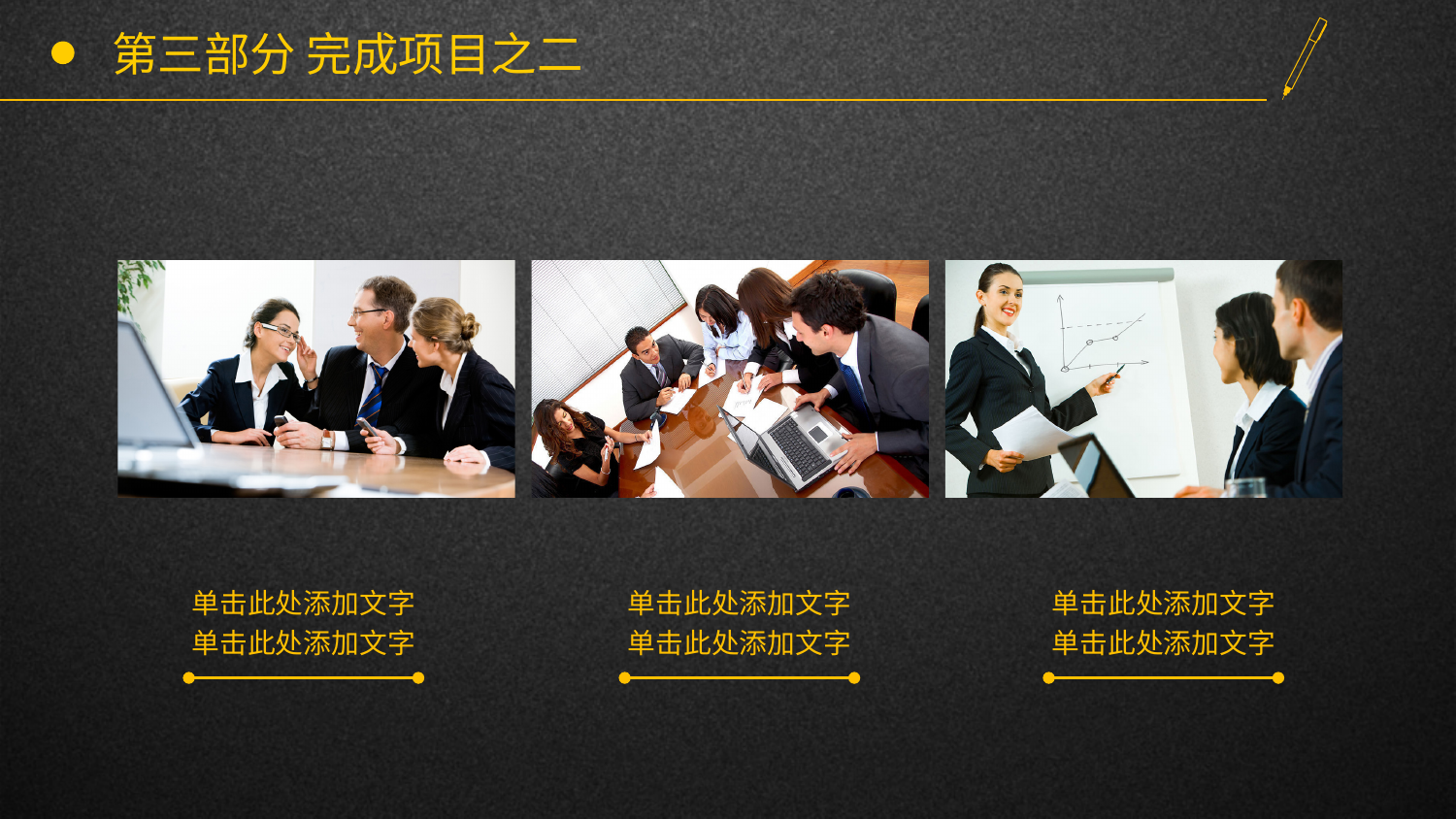

# 第三部分 完成项目之二

单击此处添加文字
单击此处添加文字
单击此处添加文字
单击此处添加文字
单击此处添加文字
单击此处添加文字